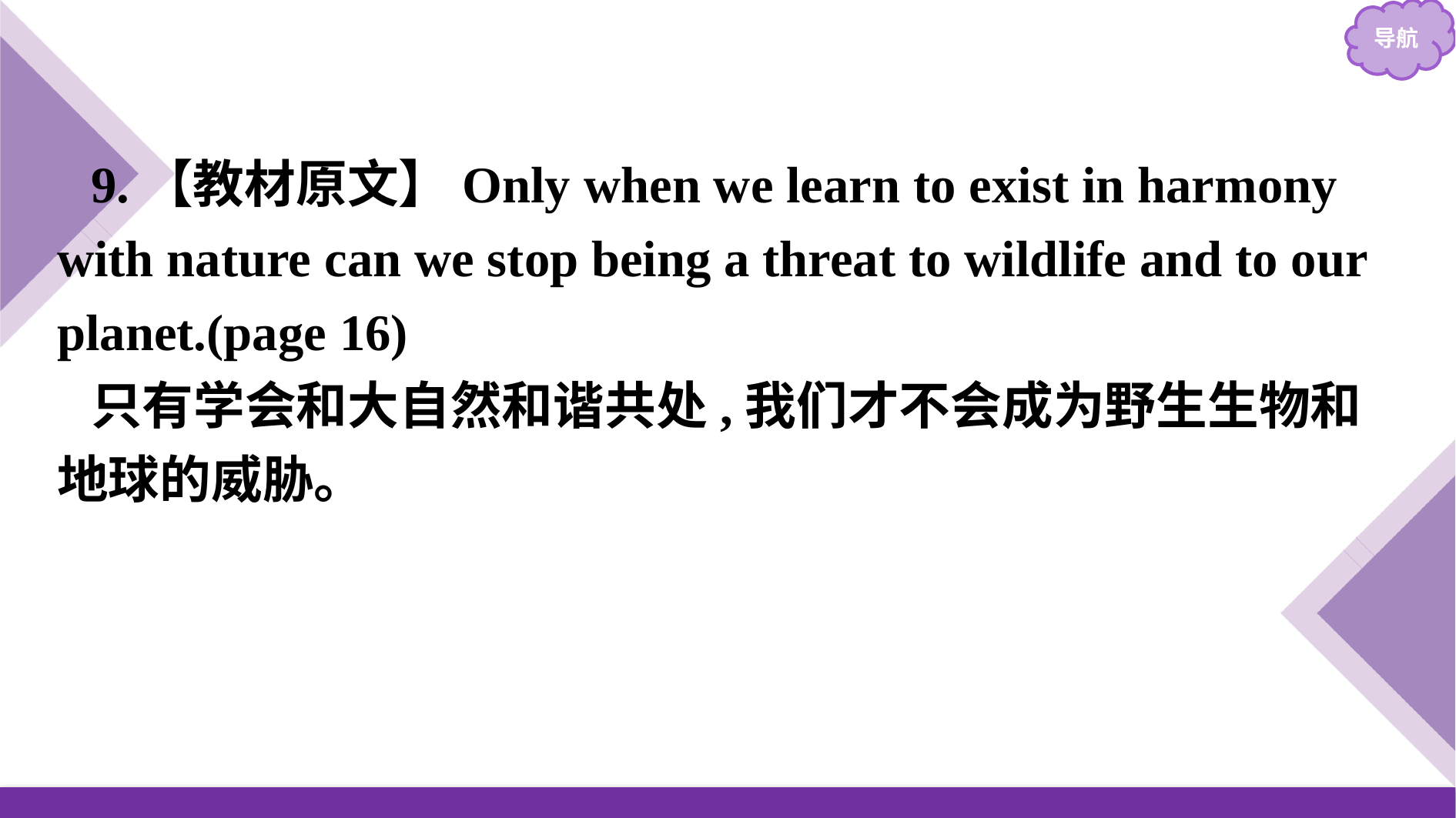

9.【教材原文】Only when we learn to exist in harmony with nature can we stop being a threat to wildlife and to our planet.(page 16)
只有学会和大自然和谐共处,我们才不会成为野生生物和地球的威胁。